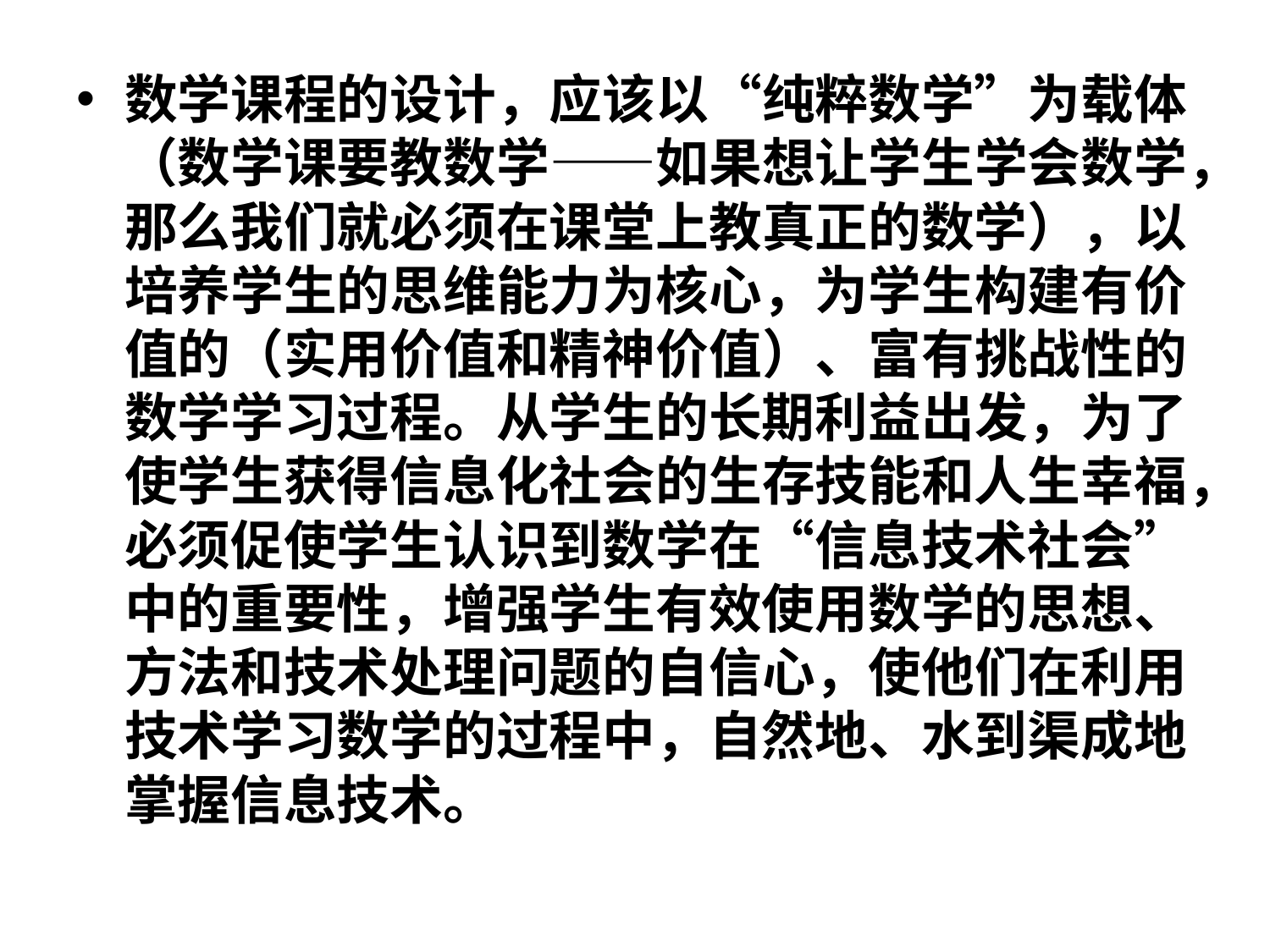

#
数学课程的设计，应该以“纯粹数学”为载体（数学课要教数学——如果想让学生学会数学，那么我们就必须在课堂上教真正的数学），以培养学生的思维能力为核心，为学生构建有价值的（实用价值和精神价值）、富有挑战性的数学学习过程。从学生的长期利益出发，为了使学生获得信息化社会的生存技能和人生幸福，必须促使学生认识到数学在“信息技术社会”中的重要性，增强学生有效使用数学的思想、方法和技术处理问题的自信心，使他们在利用技术学习数学的过程中，自然地、水到渠成地掌握信息技术。